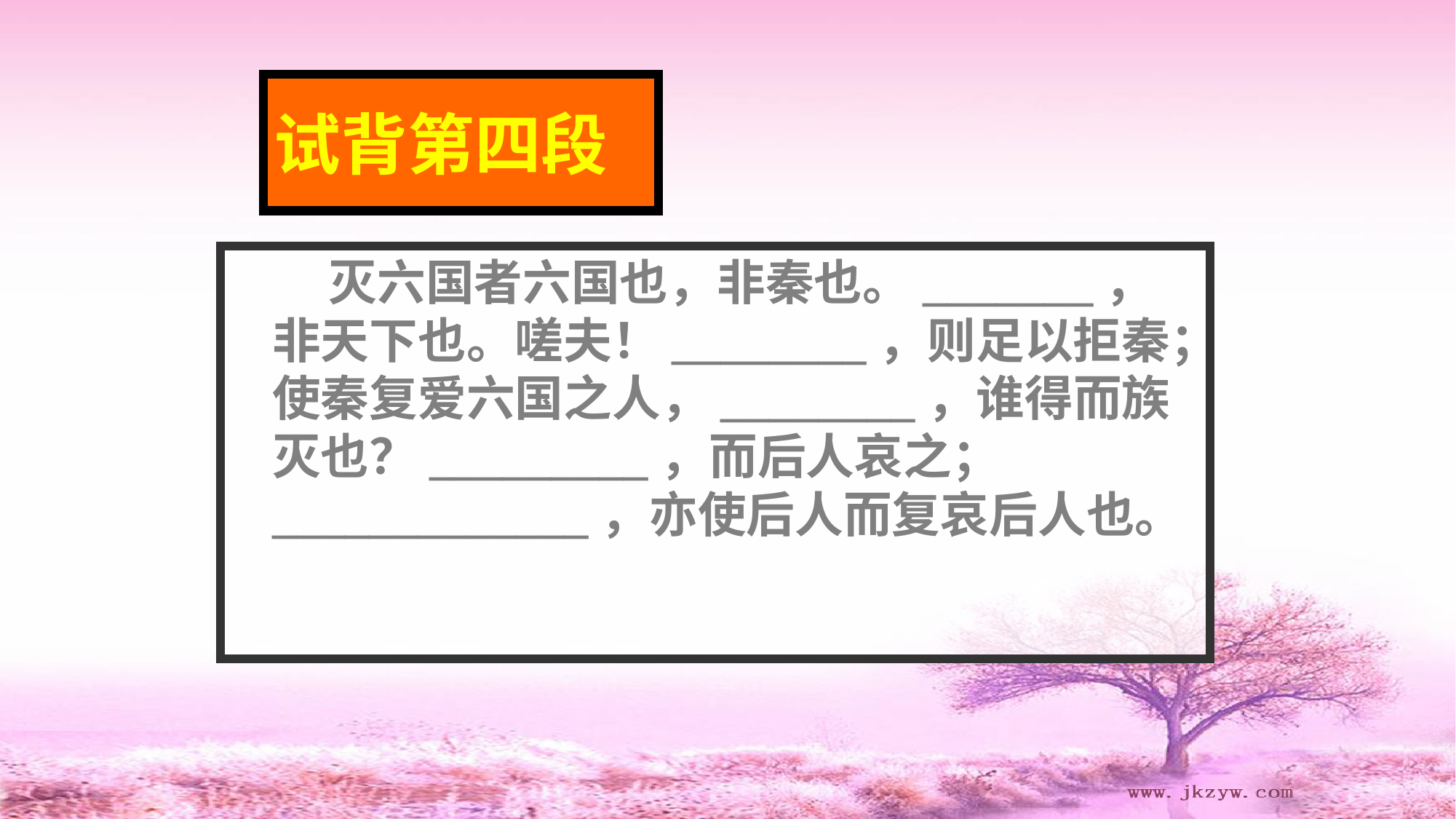

试背第四段

　　灭六国者六国也，非秦也。_______，非天下也。嗟夫！________，则足以拒秦；使秦复爱六国之人，________，谁得而族灭也？_________，而后人哀之；_____________，亦使后人而复哀后人也。